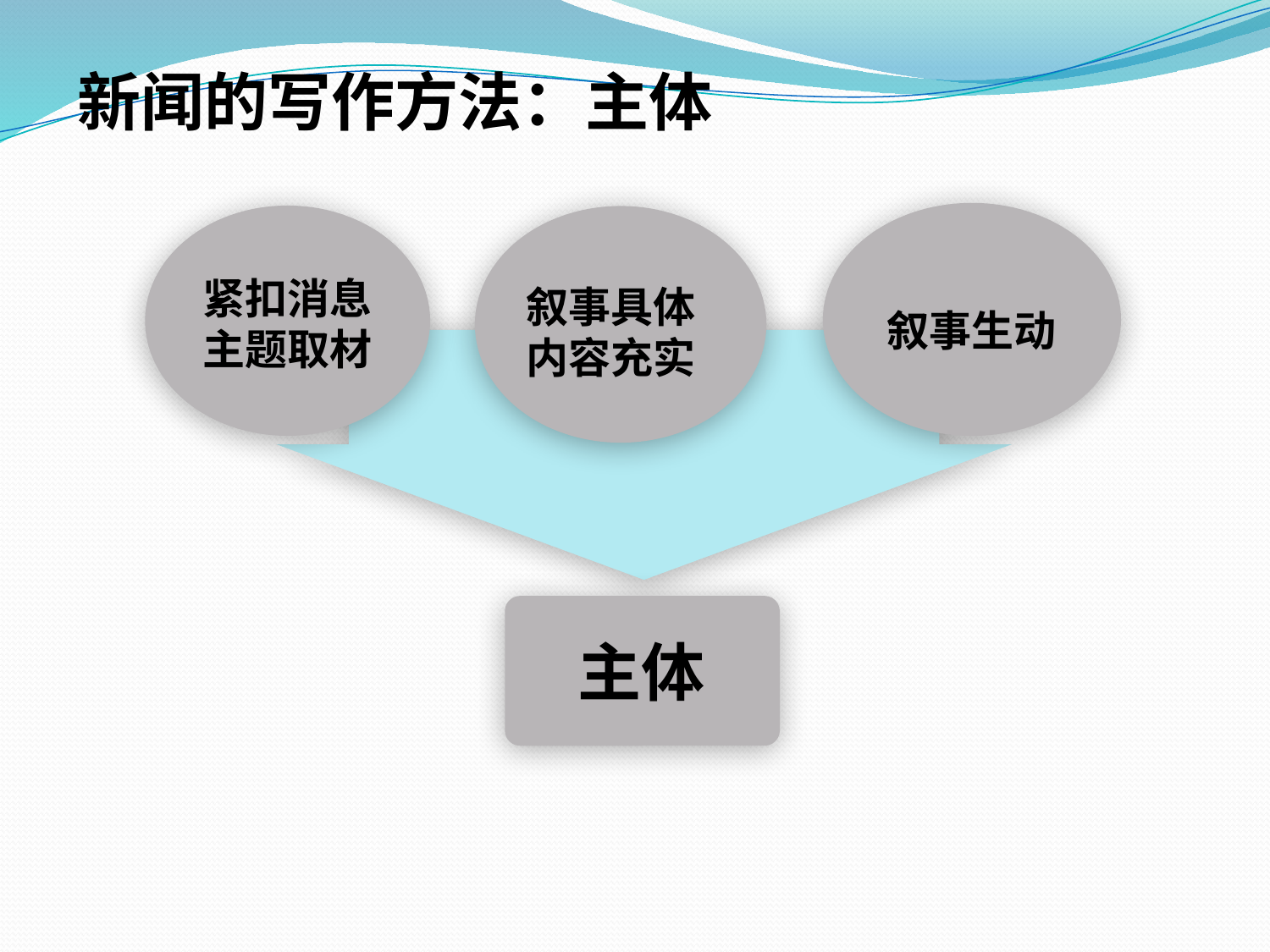

新闻的写作方法：主体

紧扣消息主题取材
点击添加文本
叙事具体
内容充实
叙事生动

点击添加文本
点击添加文本

主体
点击添加文本